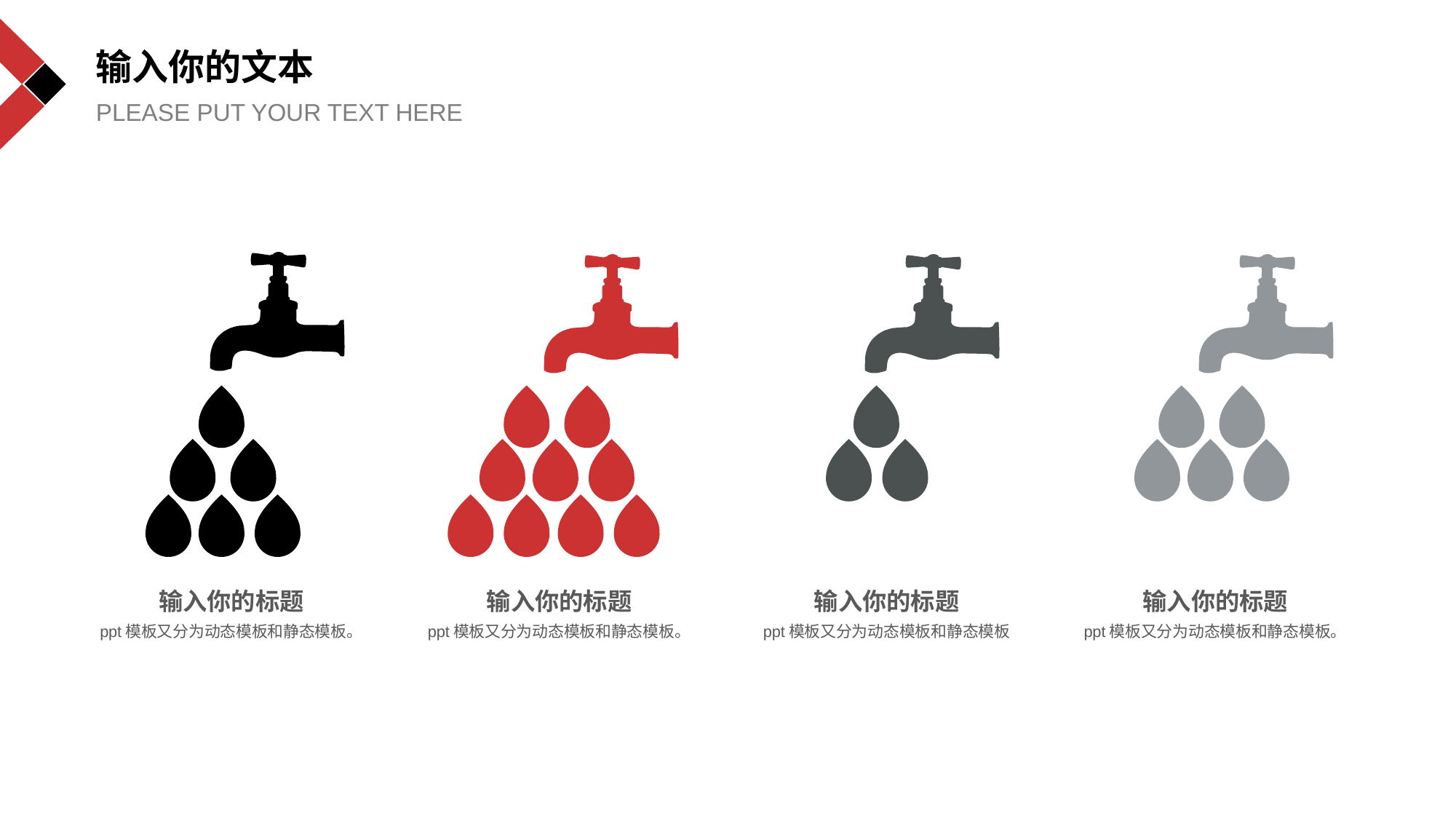

输入你的文本
PLEASE PUT YOUR TEXT HERE

输入你的标题
ppt模板又分为动态模板和静态模板。
输入你的标题
ppt模板又分为动态模板和静态模板。
输入你的标题
ppt模板又分为动态模板和静态模板
输入你的标题
ppt模板又分为动态模板和静态模板。